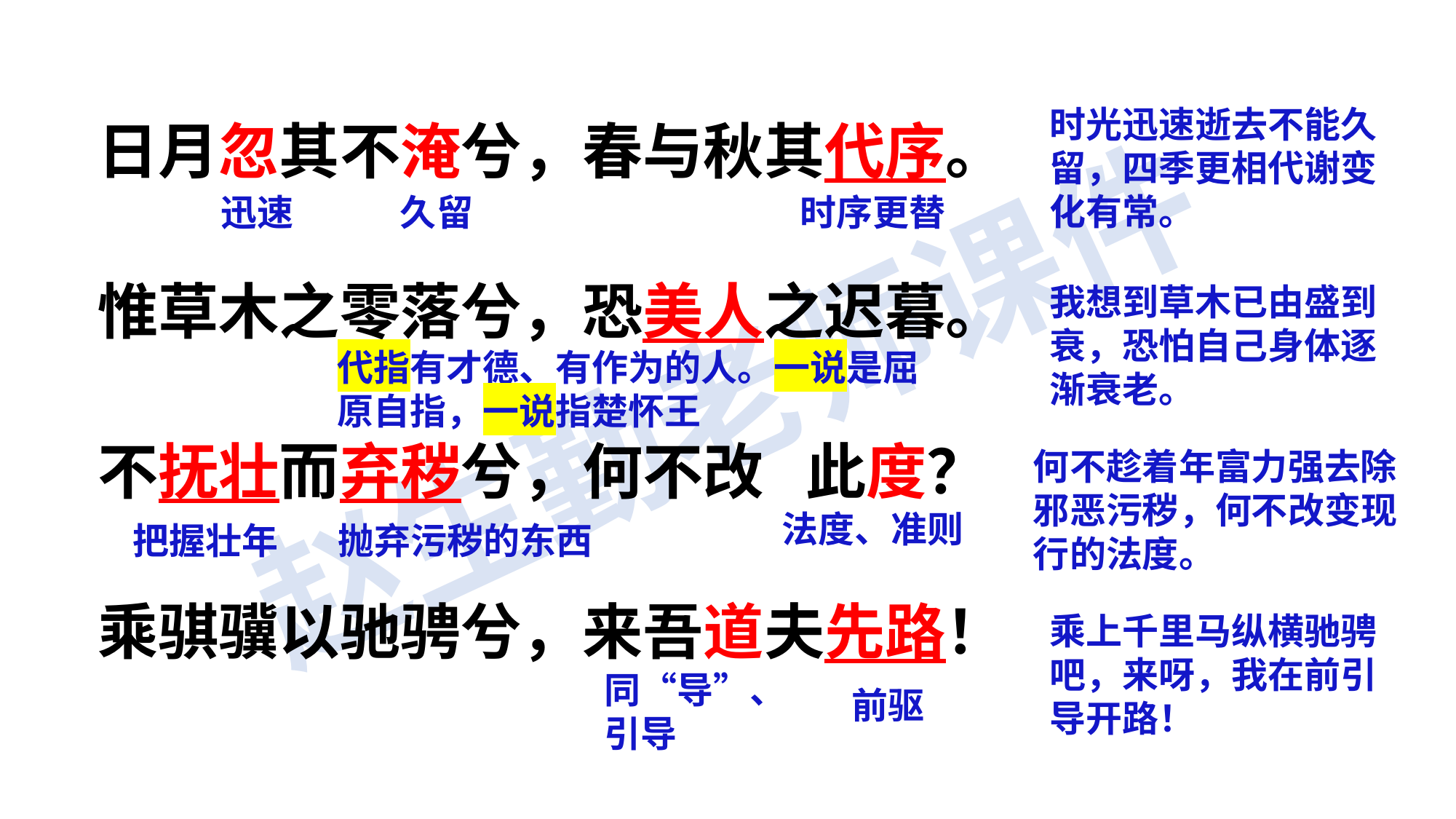

时光迅速逝去不能久留，四季更相代谢变化有常。
日月忽其不淹兮，春与秋其代序。

惟草木之零落兮，恐美人之迟暮。

不抚壮而弃秽兮，何不改   此度？

乘骐骥以驰骋兮，来吾道夫先路！
迅速
久留
时序更替
我想到草木已由盛到衰，恐怕自己身体逐渐衰老。
代指有才德、有作为的人。一说是屈原自指，一说指楚怀王
何不趁着年富力强去除邪恶污秽，何不改变现行的法度。
法度、准则
把握壮年
抛弃污秽的东西
乘上千里马纵横驰骋吧，来呀，我在前引导开路！
同“导”、引导
前驱